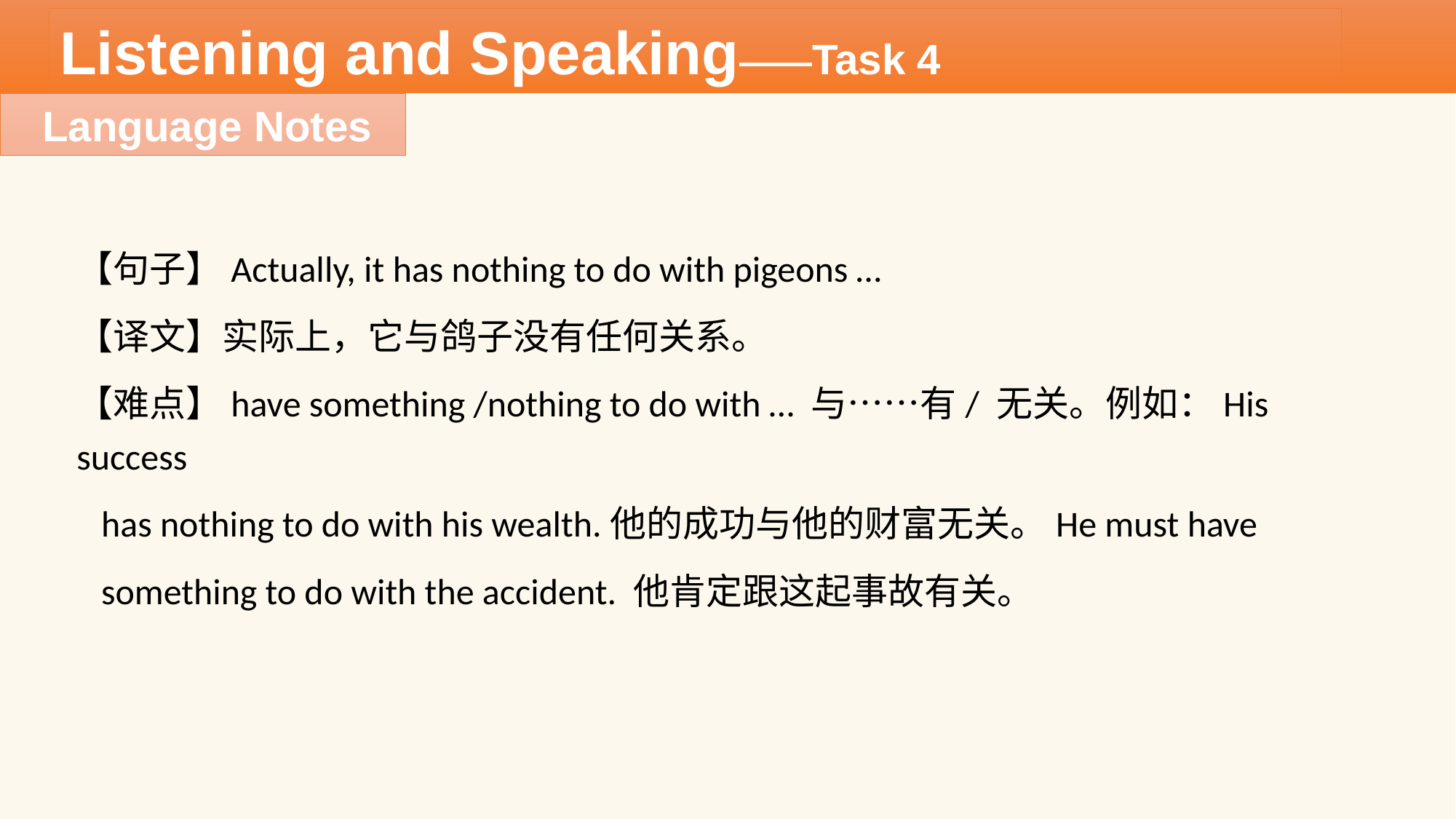

Listening and Speaking——Task 4
Language Notes
【句子】Actually, it has nothing to do with pigeons …
【译文】实际上，它与鸽子没有任何关系。
【难点】have something /nothing to do with … 与……有/ 无关。例如：His success
   has nothing to do with his wealth.他的成功与他的财富无关。He must have
   something to do with the accident. 他肯定跟这起事故有关。